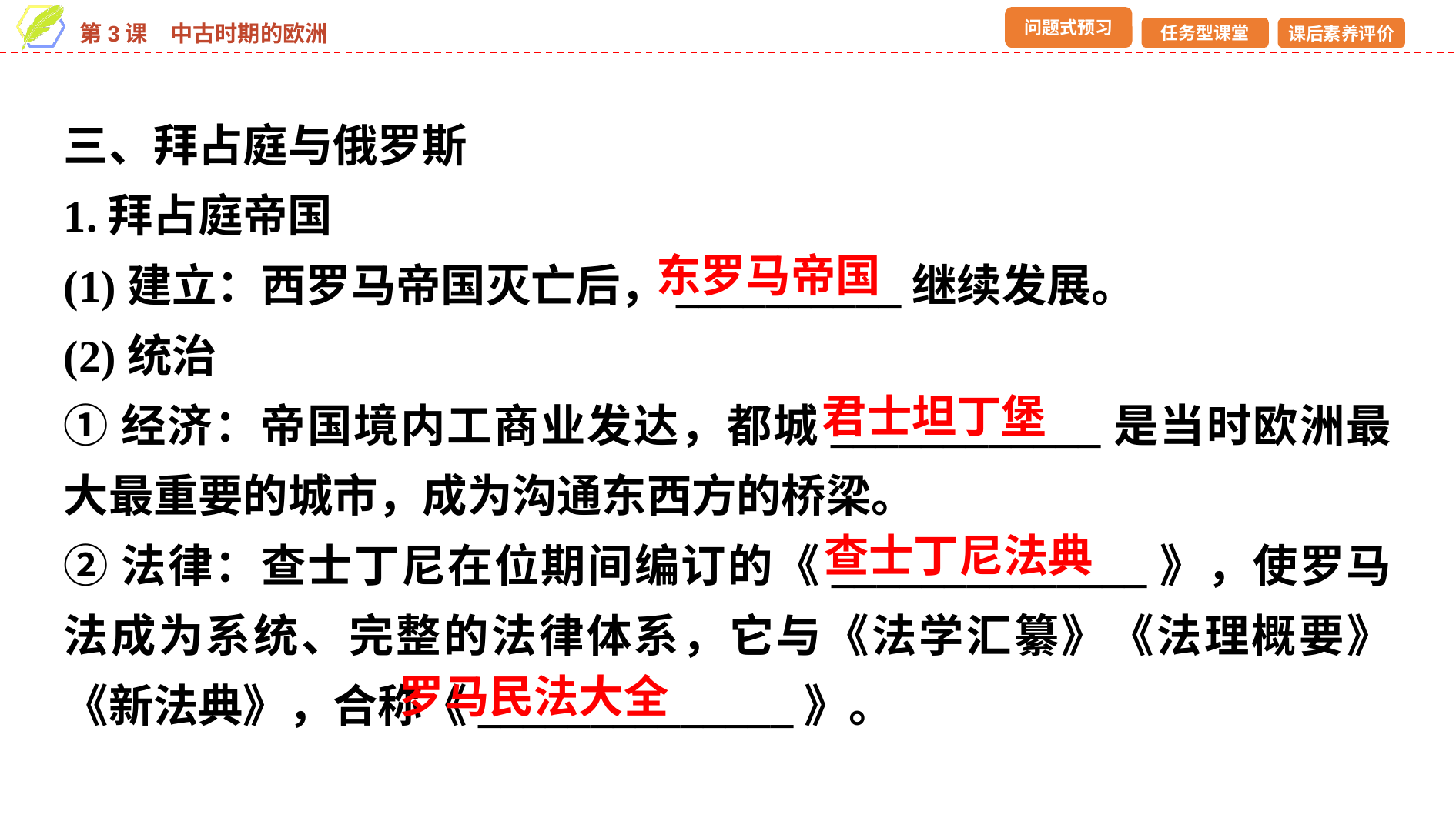

三、拜占庭与俄罗斯
1.拜占庭帝国
(1)建立：西罗马帝国灭亡后，__________继续发展。
(2)统治
①经济：帝国境内工商业发达，都城____________是当时欧洲最大最重要的城市，成为沟通东西方的桥梁。
②法律：查士丁尼在位期间编订的《______________》，使罗马法成为系统、完整的法律体系，它与《法学汇纂》《法理概要》《新法典》，合称《______________》。
东罗马帝国
君士坦丁堡
查士丁尼法典
罗马民法大全